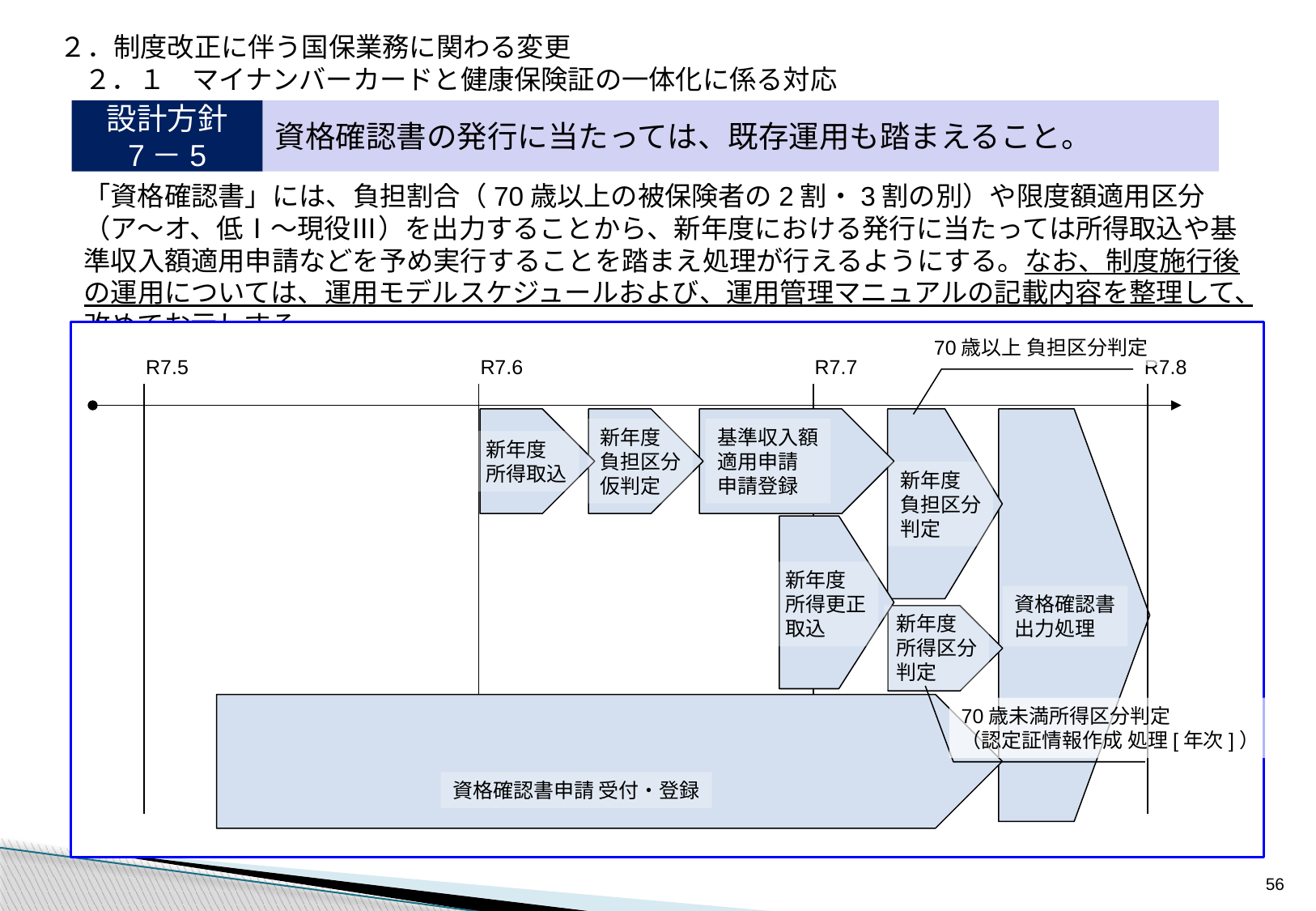

２．制度改正に伴う国保業務に関わる変更
２．１　マイナンバーカードと健康保険証の一体化に係る対応
設計方針
7－5
資格確認書の発行に当たっては、既存運用も踏まえること。
「資格確認書」には、負担割合（70歳以上の被保険者の2割・3割の別）や限度額適用区分（ア～オ、低Ⅰ～現役Ⅲ）を出力することから、新年度における発行に当たっては所得取込や基準収入額適用申請などを予め実行することを踏まえ処理が行えるようにする。なお、制度施行後の運用については、運用モデルスケジュールおよび、運用管理マニュアルの記載内容を整理して、改めてお示しする。

70歳以上 負担区分判定
R7.5
R7.6
R7.7
R7.8

新年度
負担区分
仮判定
基準収入額
適用申請
申請登録
新年度
所得取込
新年度
負担区分
判定

新年度
所得更正
取込
資格確認書
出力処理
新年度
所得区分
判定

70歳未満所得区分判定
（認定証情報作成 処理[年次]）
資格確認書申請 受付・登録
56